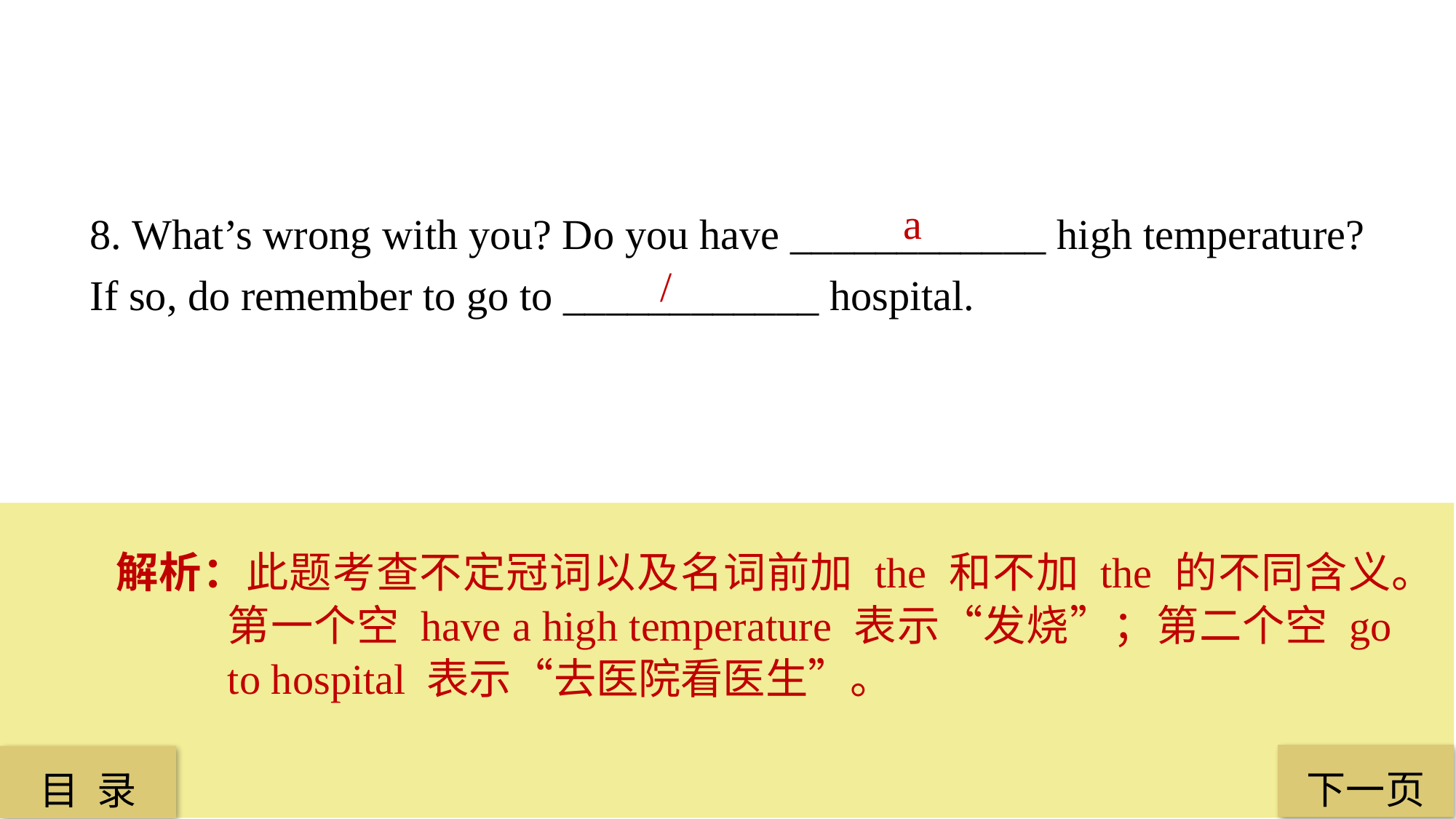

a
8. What’s wrong with you? Do you have ____________ high temperature? If so, do remember to go to ____________ hospital.
  /
解析：此题考查不定冠词以及名词前加 the 和不加 the 的不同含义。第一个空 have a high temperature 表示“发烧”；第二个空 go to hospital 表示“去医院看医生”。